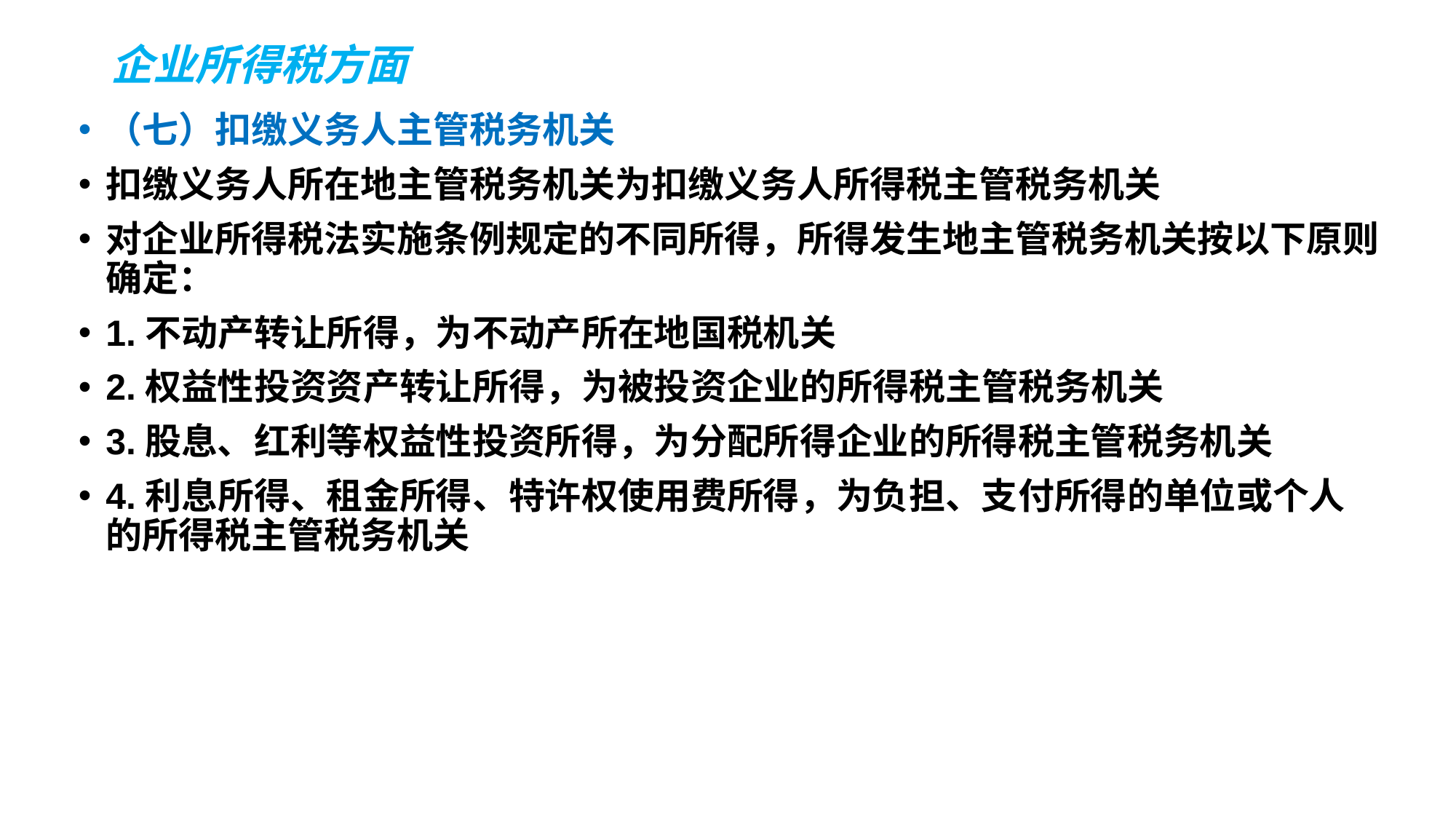

# 企业所得税方面
（七）扣缴义务人主管税务机关
扣缴义务人所在地主管税务机关为扣缴义务人所得税主管税务机关
对企业所得税法实施条例规定的不同所得，所得发生地主管税务机关按以下原则确定：
1.不动产转让所得，为不动产所在地国税机关
2.权益性投资资产转让所得，为被投资企业的所得税主管税务机关
3.股息、红利等权益性投资所得，为分配所得企业的所得税主管税务机关
4.利息所得、租金所得、特许权使用费所得，为负担、支付所得的单位或个人的所得税主管税务机关